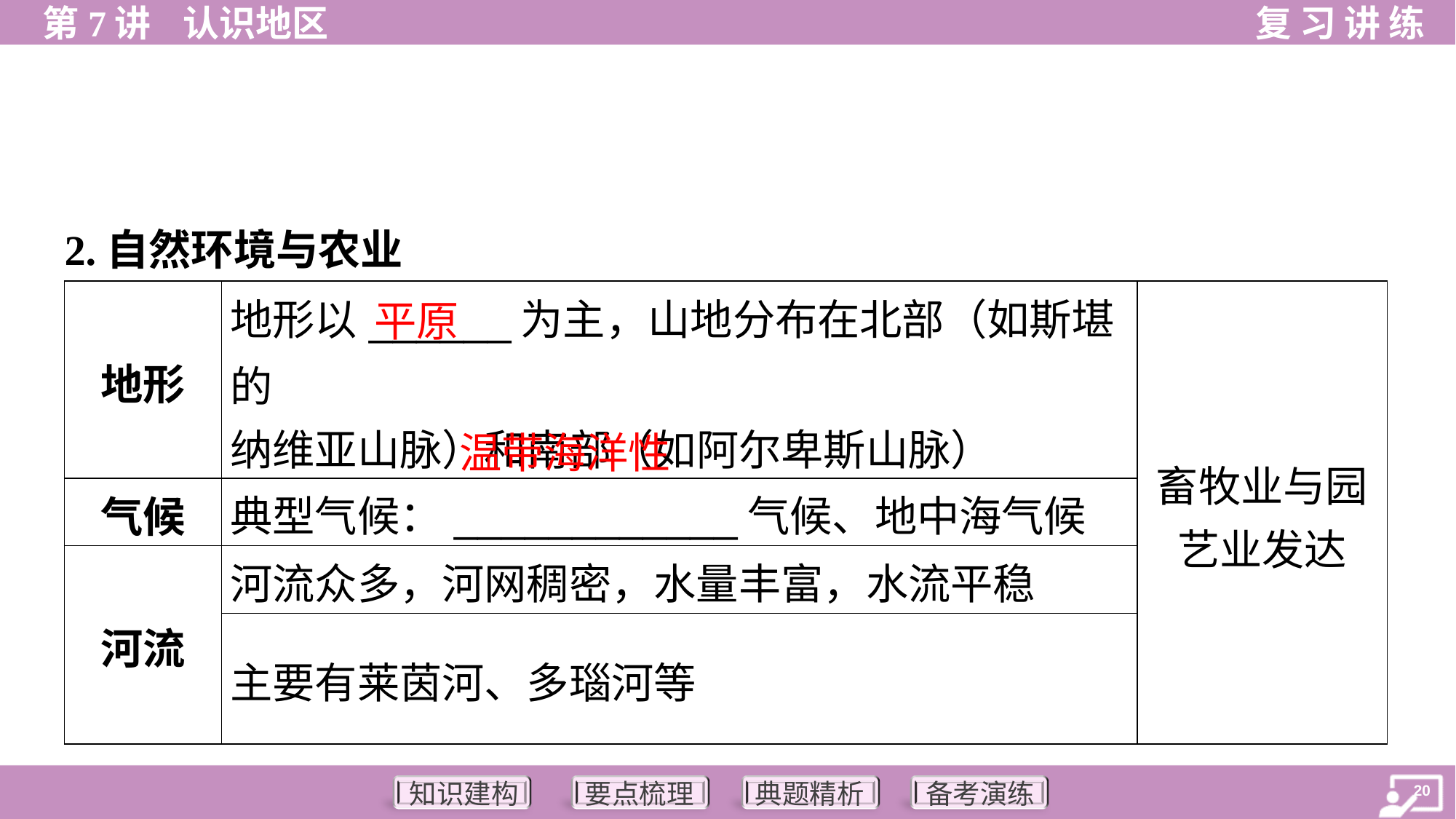

2.自然环境与农业
| 地形 | 地形以\_\_\_\_\_\_为主，山地分布在北部（如斯堪的 纳维亚山脉）和南部（如阿尔卑斯山脉） | 畜牧业与园 艺业发达 |
| --- | --- | --- |
| 气候 | 典型气候：\_\_\_\_\_\_\_\_\_\_\_\_气候、地中海气候 |  |
| 河流 | 河流众多，河网稠密，水量丰富，水流平稳 |  |
|  | 主要有莱茵河、多瑙河等 |  |
平原
温带海洋性